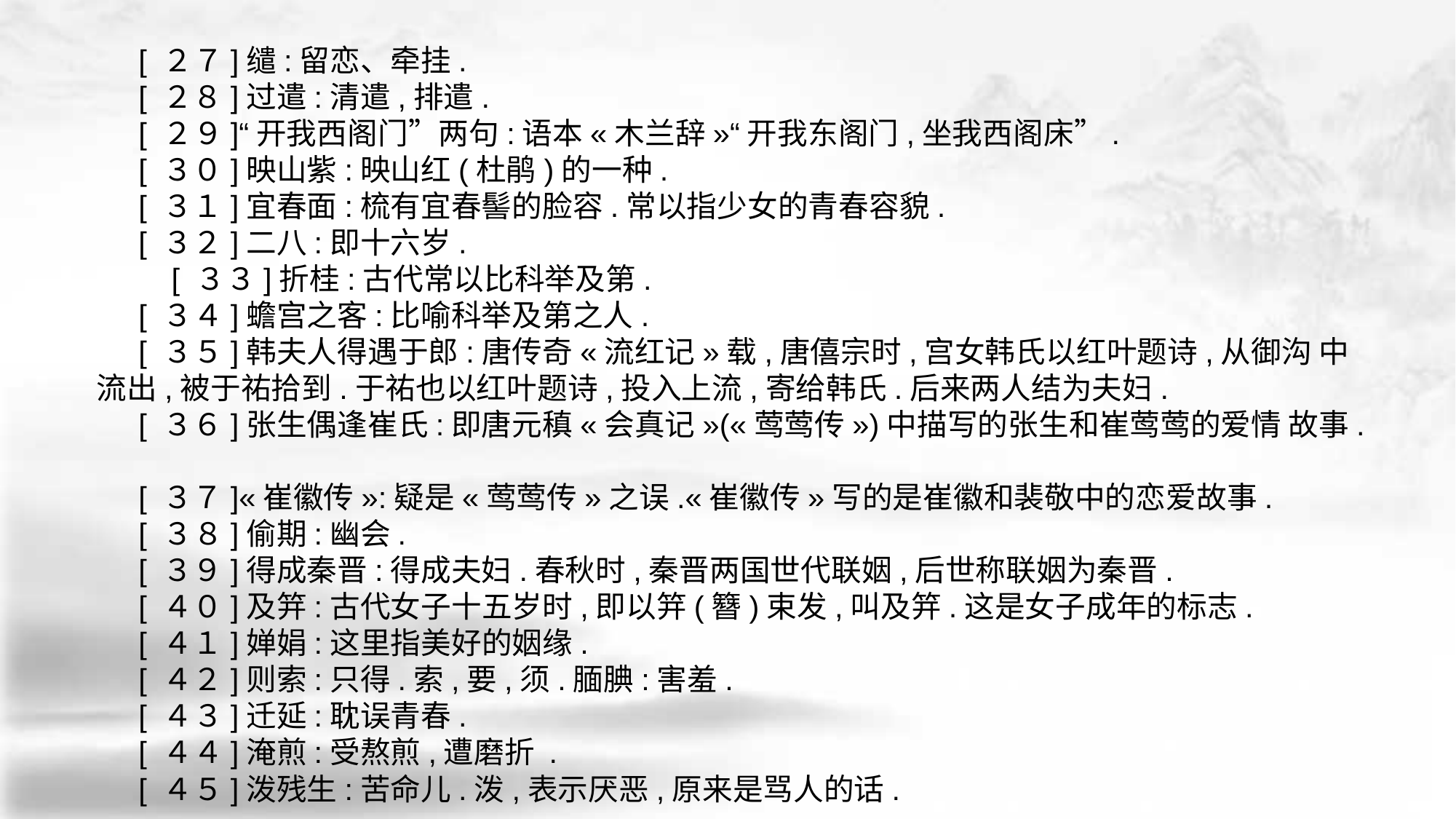

[ ２７]缱:留恋、牵挂.
     [ ２８]过遣:清遣,排遣.
     [ ２９]“开我西阁门”两句:语本«木兰辞»“开我东阁门,坐我西阁床”.
     [ ３０]映山紫:映山红(杜鹃)的一种.
     [ ３１]宜春面:梳有宜春髻的脸容.常以指少女的青春容貌.
     [ ３２]二八:即十六岁.
　　 [ ３３]折桂:古代常以比科举及第.
     [ ３４]蟾宫之客:比喻科举及第之人.
     [ ３５]韩夫人得遇于郎:唐传奇«流红记»载,唐僖宗时,宫女韩氏以红叶题诗,从御沟 中流出,被于祐拾到.于祐也以红叶题诗,投入上流,寄给韩氏.后来两人结为夫妇.
     [ ３６]张生偶逢崔氏:即唐元稹«会真记»(«莺莺传»)中描写的张生和崔莺莺的爱情 故事.
     [ ３７]«崔徽传»:疑是«莺莺传»之误.«崔徽传»写的是崔徽和裴敬中的恋爱故事.
     [ ３８]偷期:幽会.
     [ ３９]得成秦晋:得成夫妇.春秋时,秦晋两国世代联姻,后世称联姻为秦晋.
     [ ４０]及笄:古代女子十五岁时,即以笄(簪)束发,叫及笄.这是女子成年的标志.
     [ ４１]婵娟:这里指美好的姻缘.
     [ ４２]则索:只得.索,要,须.腼腆:害羞.
     [ ４３]迁延:耽误青春.
     [ ４４]淹煎:受熬煎,遭磨折 .
     [ ４５]泼残生:苦命儿.泼,表示厌恶,原来是骂人的话.